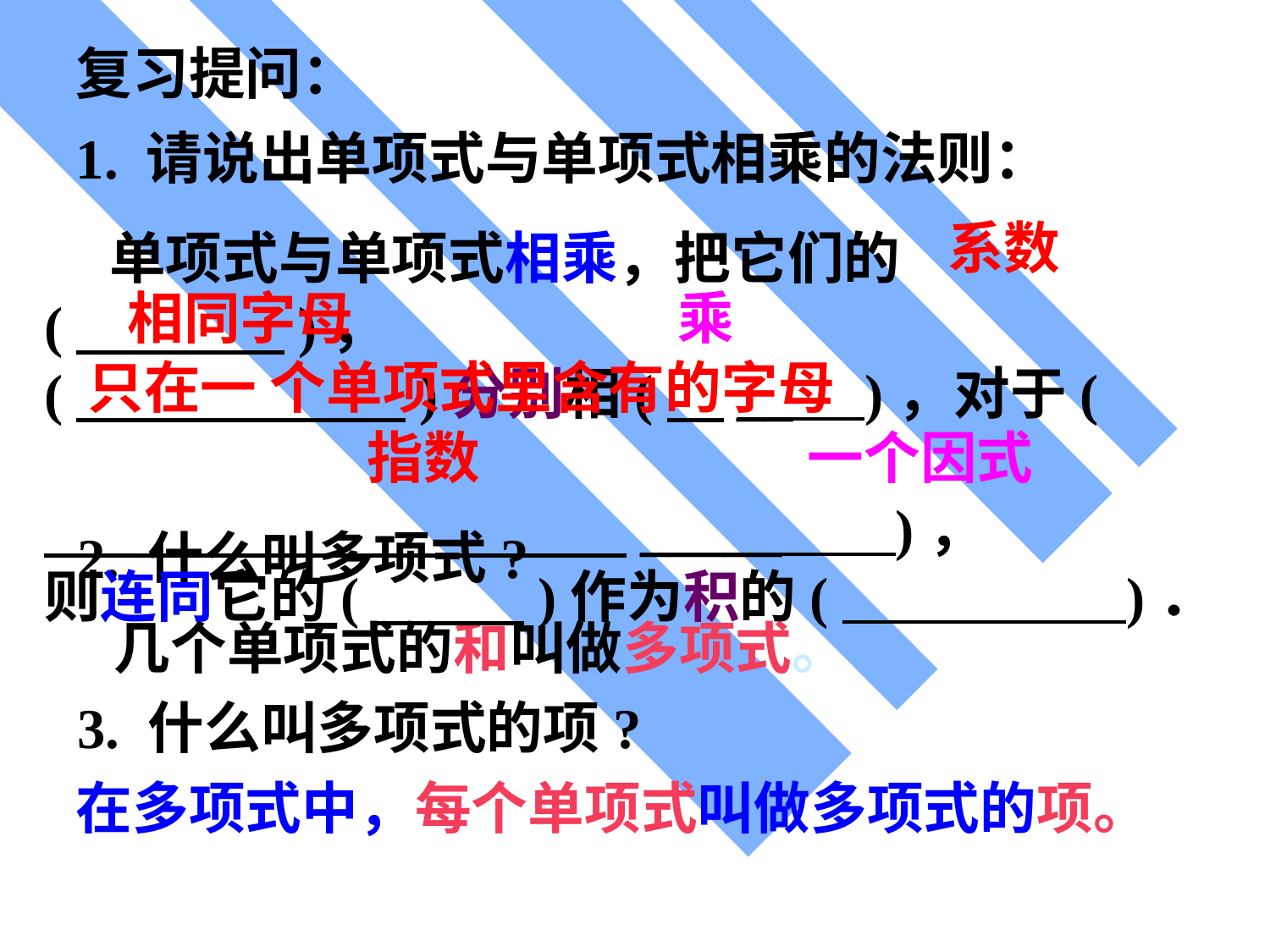

复习提问：
1. 请说出单项式与单项式相乘的法则：
系数
    单项式与单项式相乘，把它们的(　　　   )，
(　　　　        )分别相(　__     )，对于(
　　　                                _____        )，
则连同它的(　　   )作为积的(                     )．
相同字母
乘
只在一 个单项式里含有的字母
指数
一个因式
2. 什么叫多项式?
    几个单项式的和叫做多项式。
3. 什么叫多项式的项?
在多项式中，每个单项式叫做多项式的项。